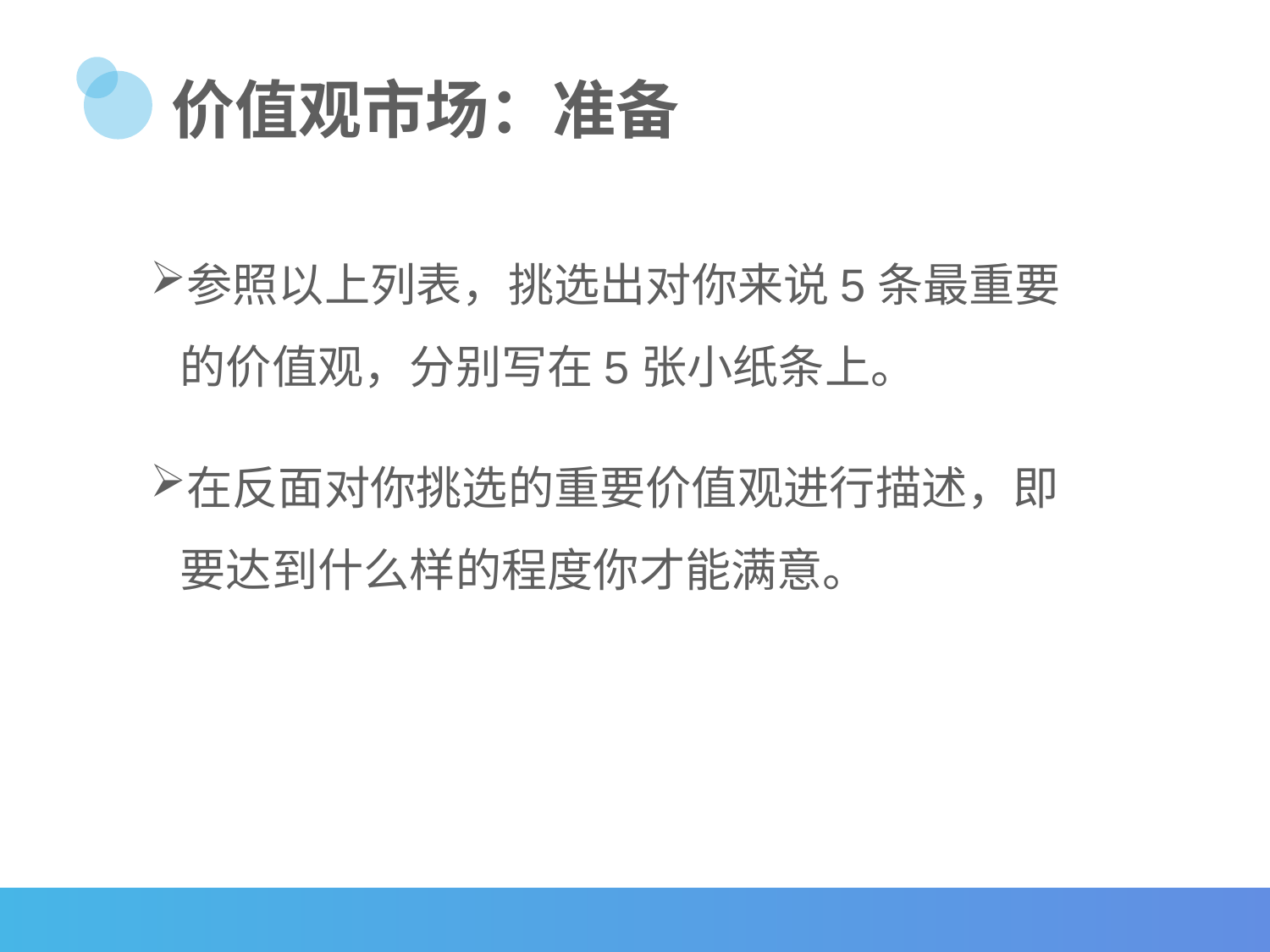

价值观市场：准备
参照以上列表，挑选出对你来说5条最重要的价值观，分别写在5张小纸条上。

在反面对你挑选的重要价值观进行描述，即要达到什么样的程度你才能满意。